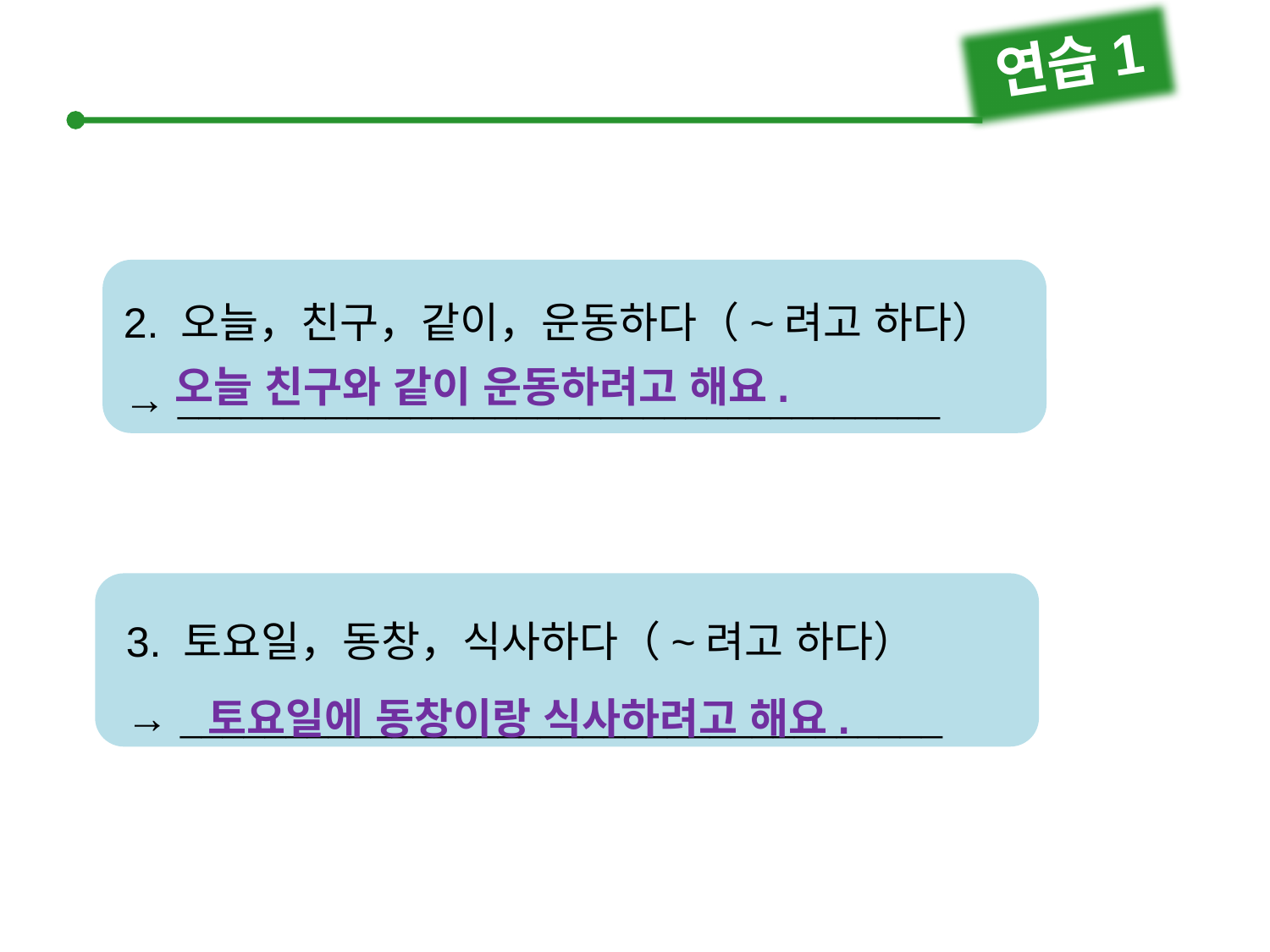

연습1
2. 오늘，친구，같이，운동하다（~려고 하다）
→ ____________________________________
오늘 친구와 같이 운동하려고 해요.

3. 토요일，동창，식사하다（~려고 하다）
→ ____________________________________
토요일에 동창이랑 식사하려고 해요.